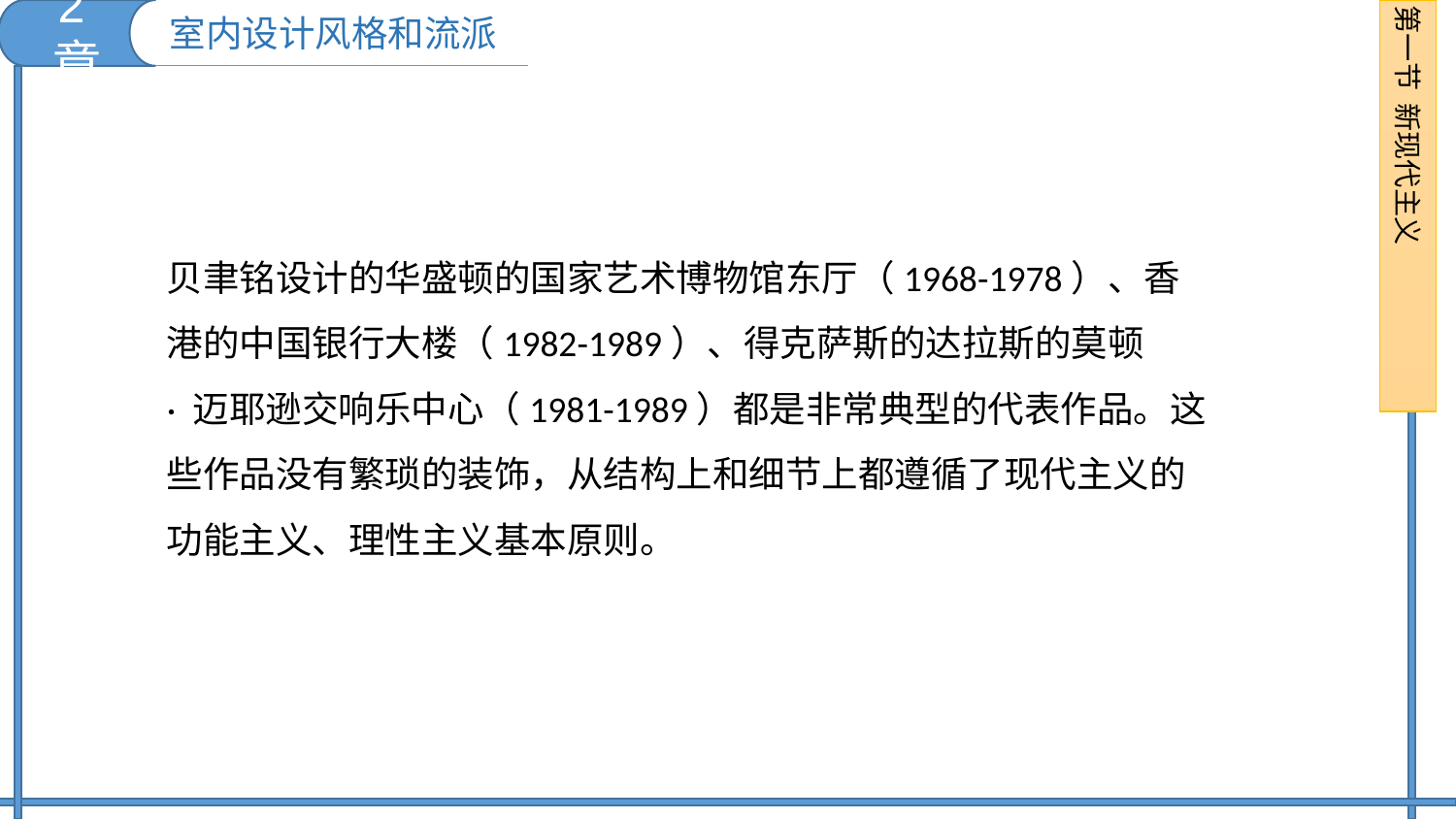

2章
第一节  新现代主义
室内设计风格和流派

贝聿铭设计的华盛顿的国家艺术博物馆东厅（1968-1978）、香港的中国银行大楼（1982-1989）、得克萨斯的达拉斯的莫顿· 迈耶逊交响乐中心（1981-1989）都是非常典型的代表作品。这些作品没有繁琐的装饰，从结构上和细节上都遵循了现代主义的功能主义、理性主义基本原则。